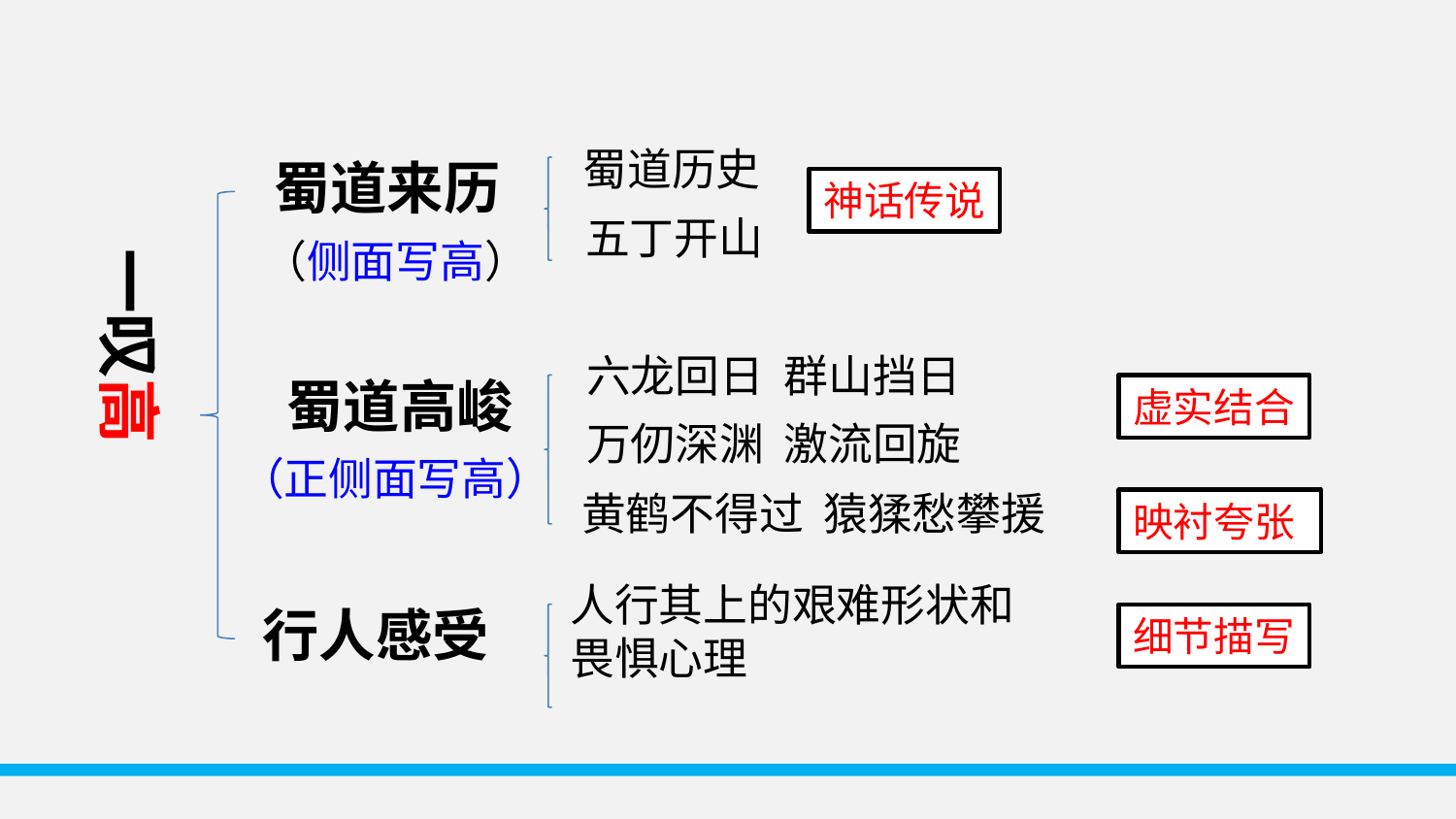

一叹高
蜀道历史
蜀道来历

神话传说

 五丁开山
（侧面写高）
六龙回日  群山挡日
蜀道高峻

虚实结合
万仞深渊  激流回旋
（正侧面写高）
黄鹤不得过  猿猱愁攀援
映衬夸张
人行其上的艰难形状和畏惧心理
行人感受

细节描写